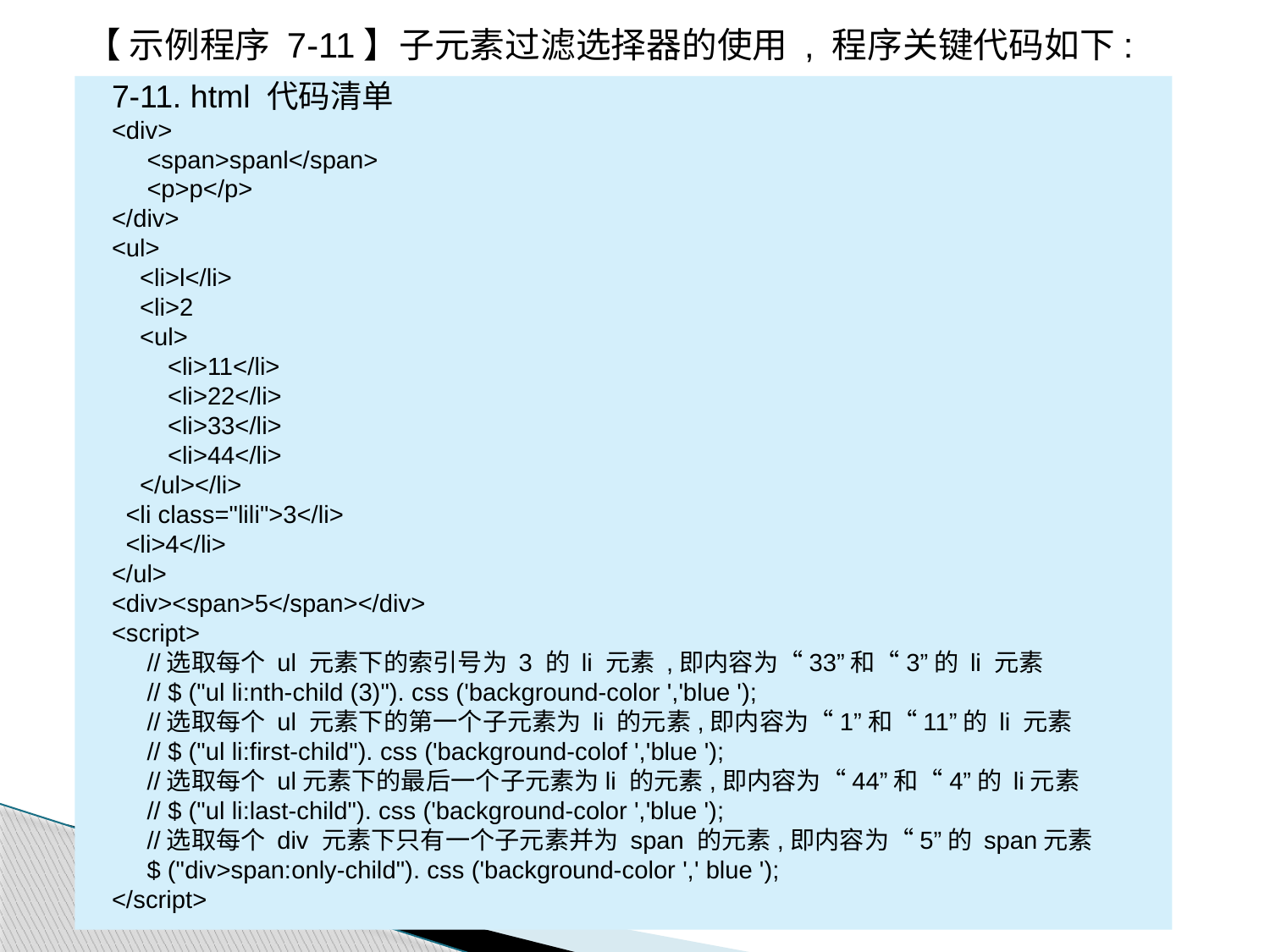

【 示例程序 7-11】子元素过滤选择器的使用 , 程序关键代码如下:
7-11. html 代码清单
<div>
     <span>spanl</span>
     <p>p</p>
</div>
<ul>
    <li>l</li>
    <li>2
    <ul>
        <li>11</li>
        <li>22</li>
        <li>33</li>
        <li>44</li>
    </ul></li>
  <li class="lili">3</li>
  <li>4</li>
</ul>
<div><span>5</span></div>
<script>
     //选取每个 ul 元素下的索引号为 3 的 li 元素 ,即内容为“33”和“3”的 li 元素
     // $ ("ul li:nth-child (3)"). css ('background-color ','blue ');
     //选取每个 ul 元素下的第一个子元素为 li 的元素,即内容为“1”和“11”的 li 元素
     // $ ("ul li:first-child"). css ('background-colof ','blue ');
     //选取每个 ul元素下的最后一个子元素为li 的元素,即内容为“44”和“4”的 li元素
     // $ ("ul li:last-child"). css ('background-color ','blue ');
     //选取每个 div 元素下只有一个子元素并为 span 的元素,即内容为“5”的 span元素
     $ ("div>span:only-child"). css ('background-color ',' blue ');
</script>